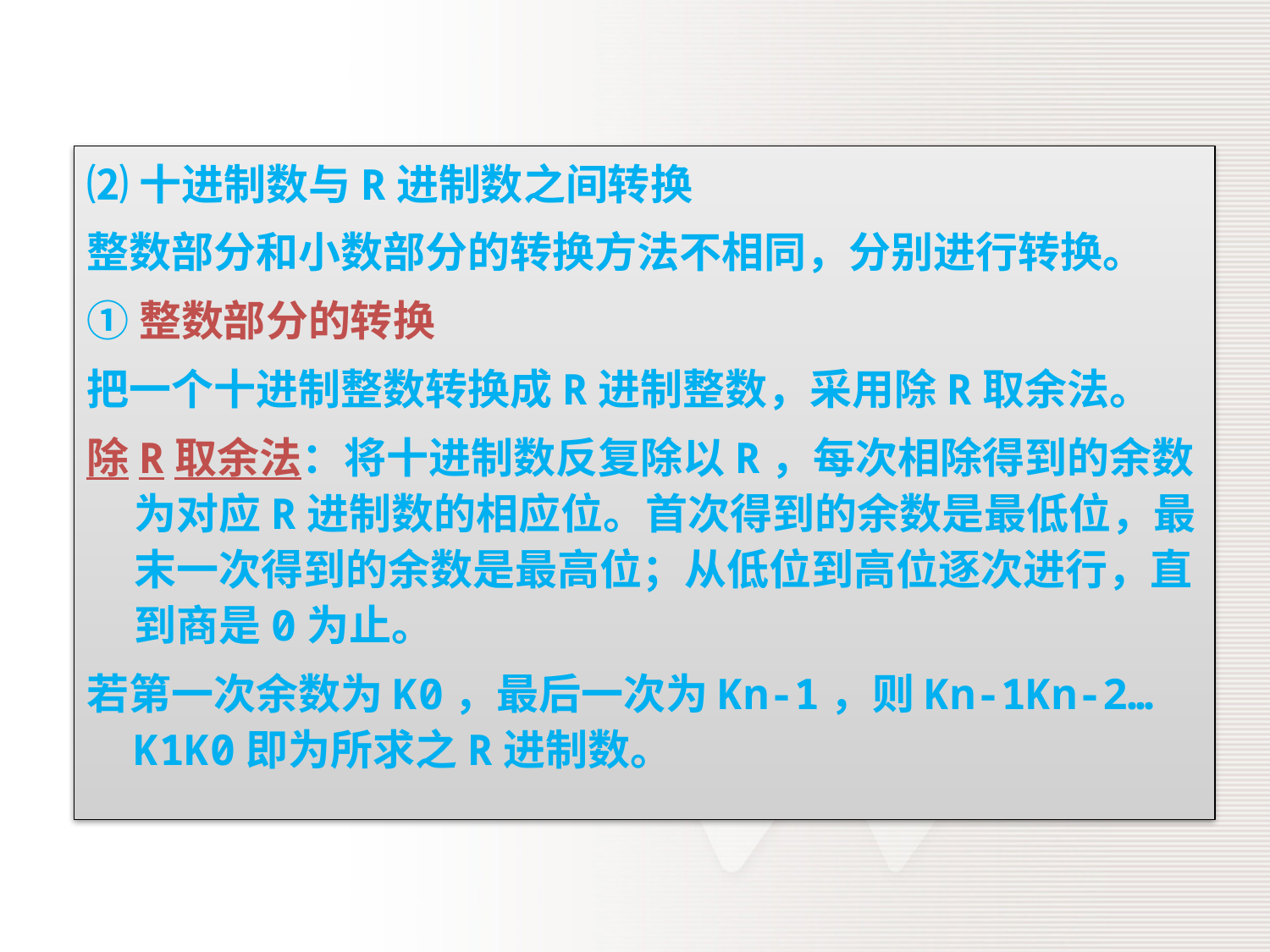

⑵十进制数与R进制数之间转换
整数部分和小数部分的转换方法不相同，分别进行转换。
①整数部分的转换
把一个十进制整数转换成R进制整数，采用除R取余法。
除R取余法：将十进制数反复除以R，每次相除得到的余数为对应R进制数的相应位。首次得到的余数是最低位，最末一次得到的余数是最高位；从低位到高位逐次进行，直到商是0为止。
若第一次余数为K0，最后一次为Kn-1，则Kn-1Kn-2…K1K0即为所求之R进制数。